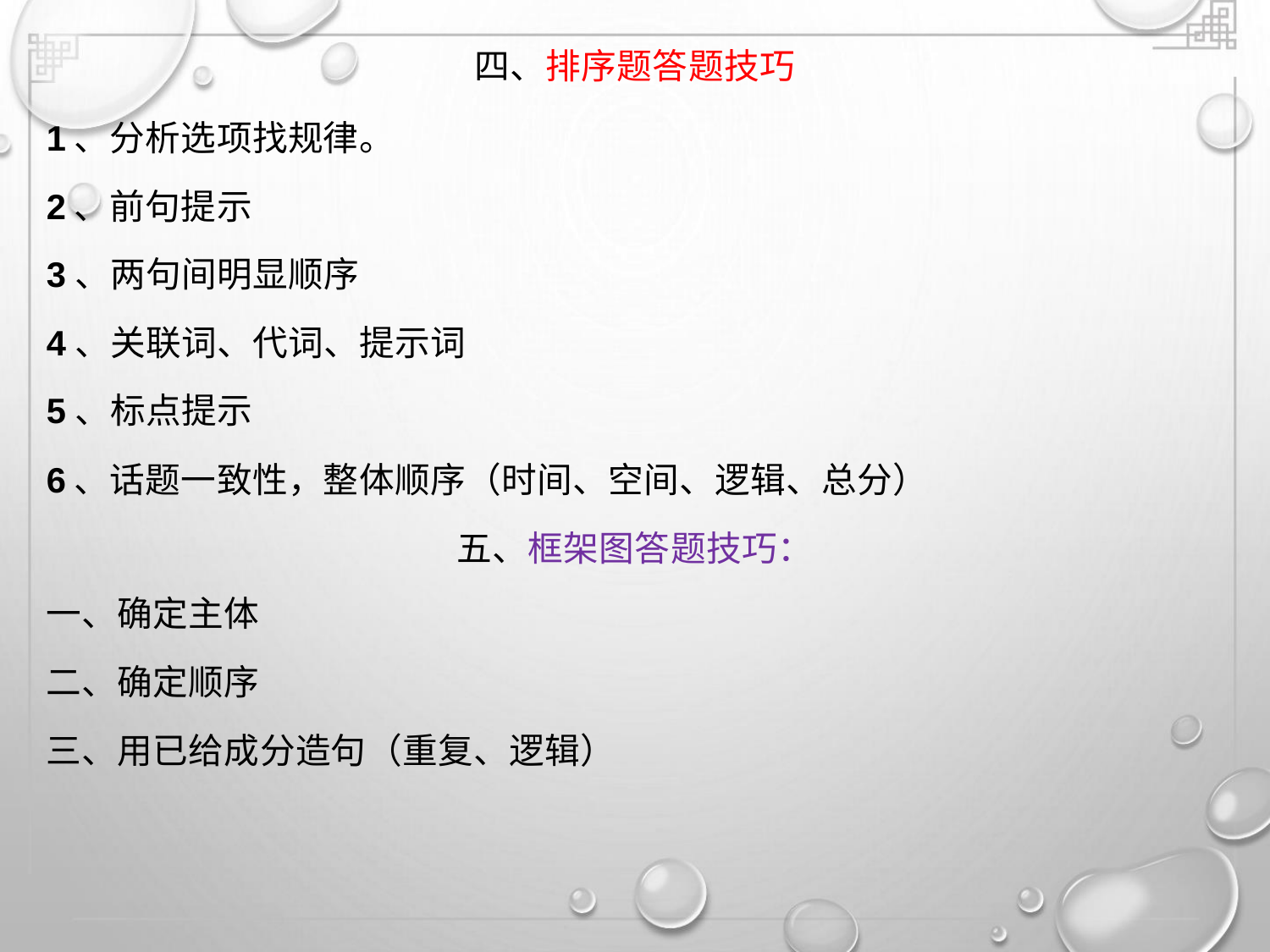

四、排序题答题技巧
1、分析选项找规律。
2、前句提示
3、两句间明显顺序
4、关联词、代词、提示词
5、标点提示
6、话题一致性，整体顺序（时间、空间、逻辑、总分）
五、框架图答题技巧：
一、确定主体
二、确定顺序
三、用已给成分造句（重复、逻辑）